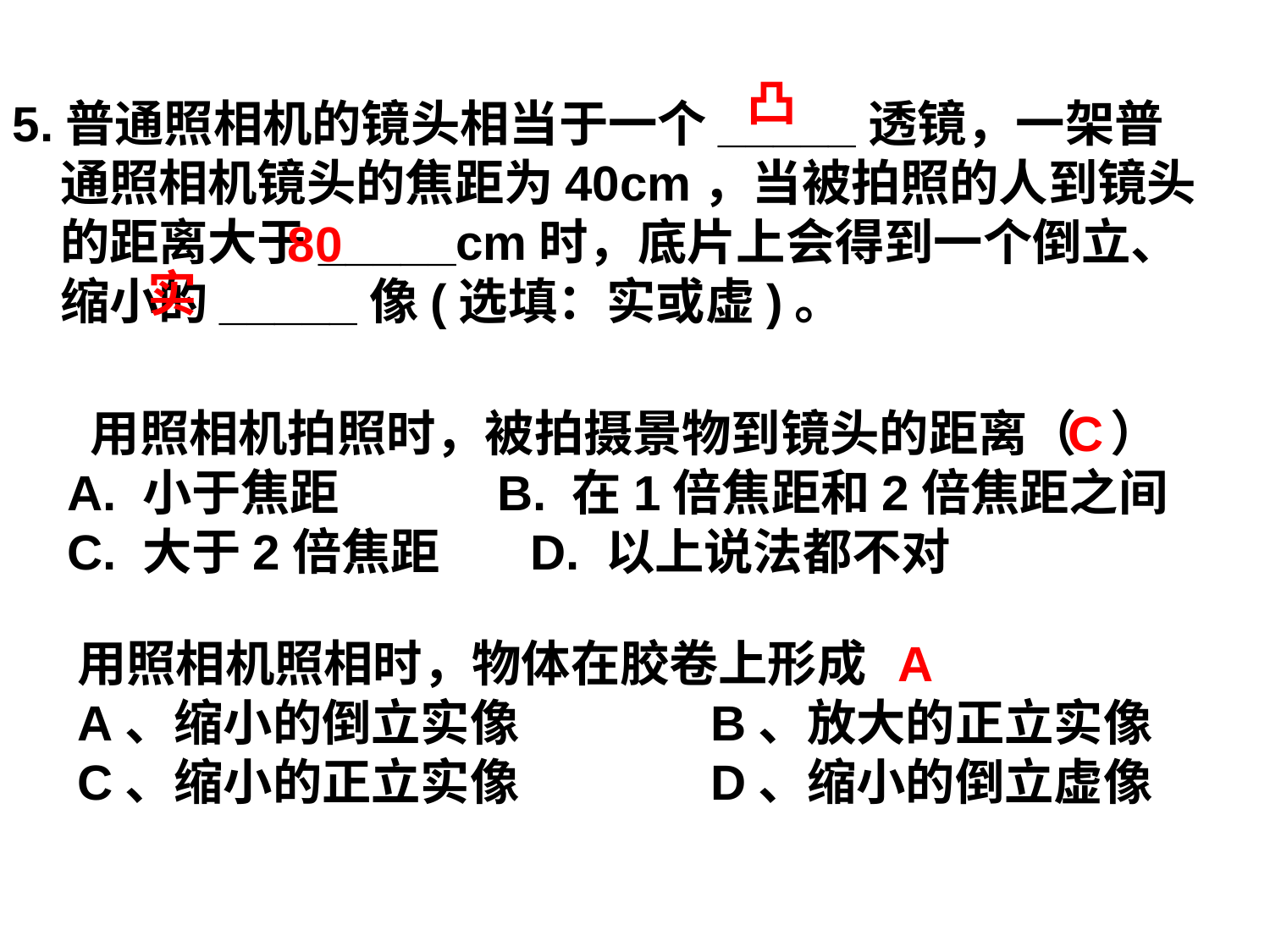

凸
5.普通照相机的镜头相当于一个_____透镜，一架普通照相机镜头的焦距为40cm，当被拍照的人到镜头的距离大于_____cm时，底片上会得到一个倒立、缩小的_____像(选填：实或虚)。
80
实
 用照相机拍照时，被拍摄景物到镜头的距离（   ）
A. 小于焦距             B. 在1倍焦距和2倍焦距之间
C. 大于2倍焦距       D. 以上说法都不对
C
用照相机照相时，物体在胶卷上形成
A、缩小的倒立实像                B、放大的正立实像
C、缩小的正立实像                D、缩小的倒立虚像
A